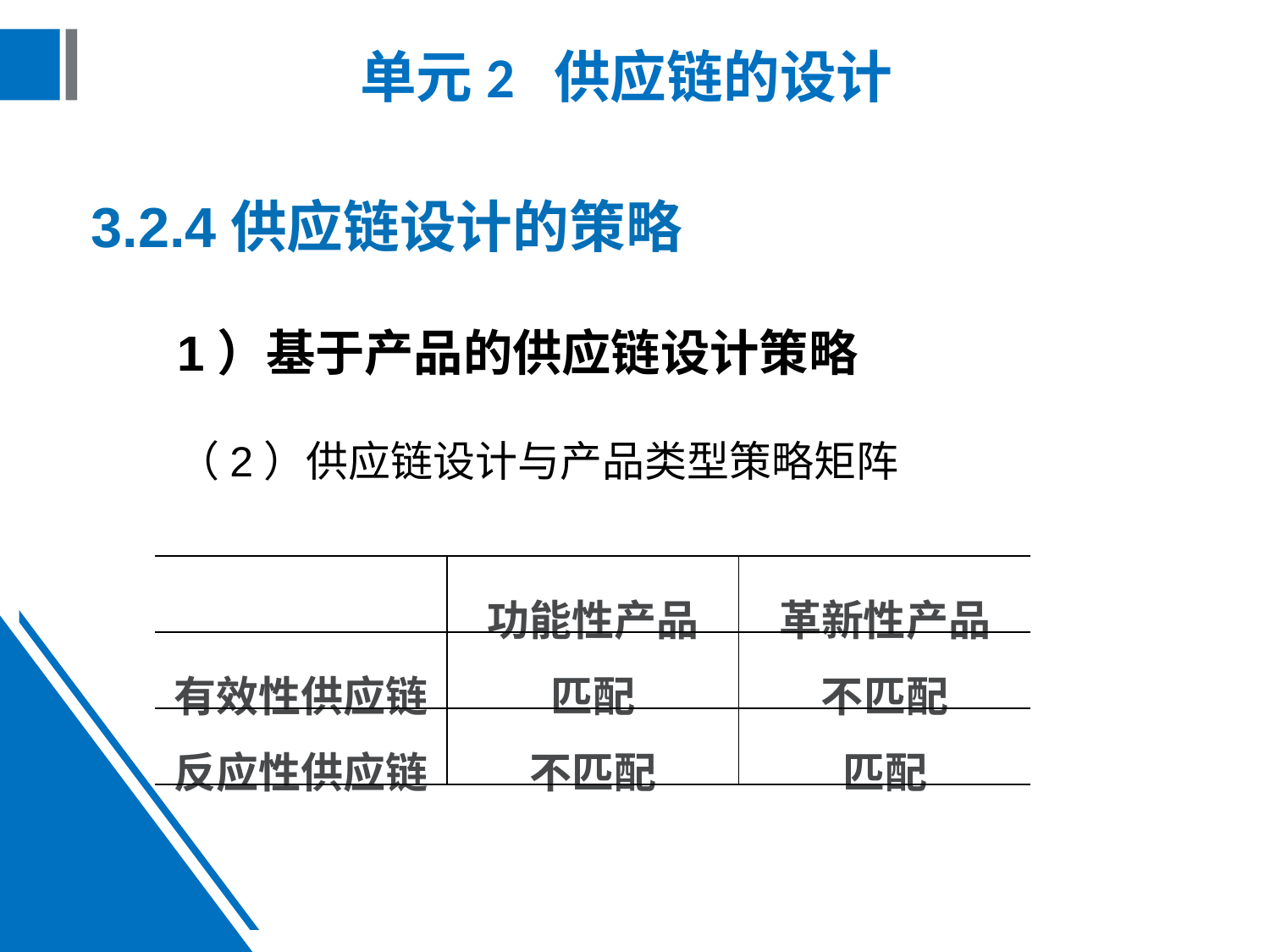

# 单元2  供应链的设计
3.2.4供应链设计的策略
1）基于产品的供应链设计策略
（2）供应链设计与产品类型策略矩阵
|  | 功能性产品 | 革新性产品 |
| --- | --- | --- |
| 有效性供应链 | 匹配 | 不匹配 |
| 反应性供应链 | 不匹配 | 匹配 |